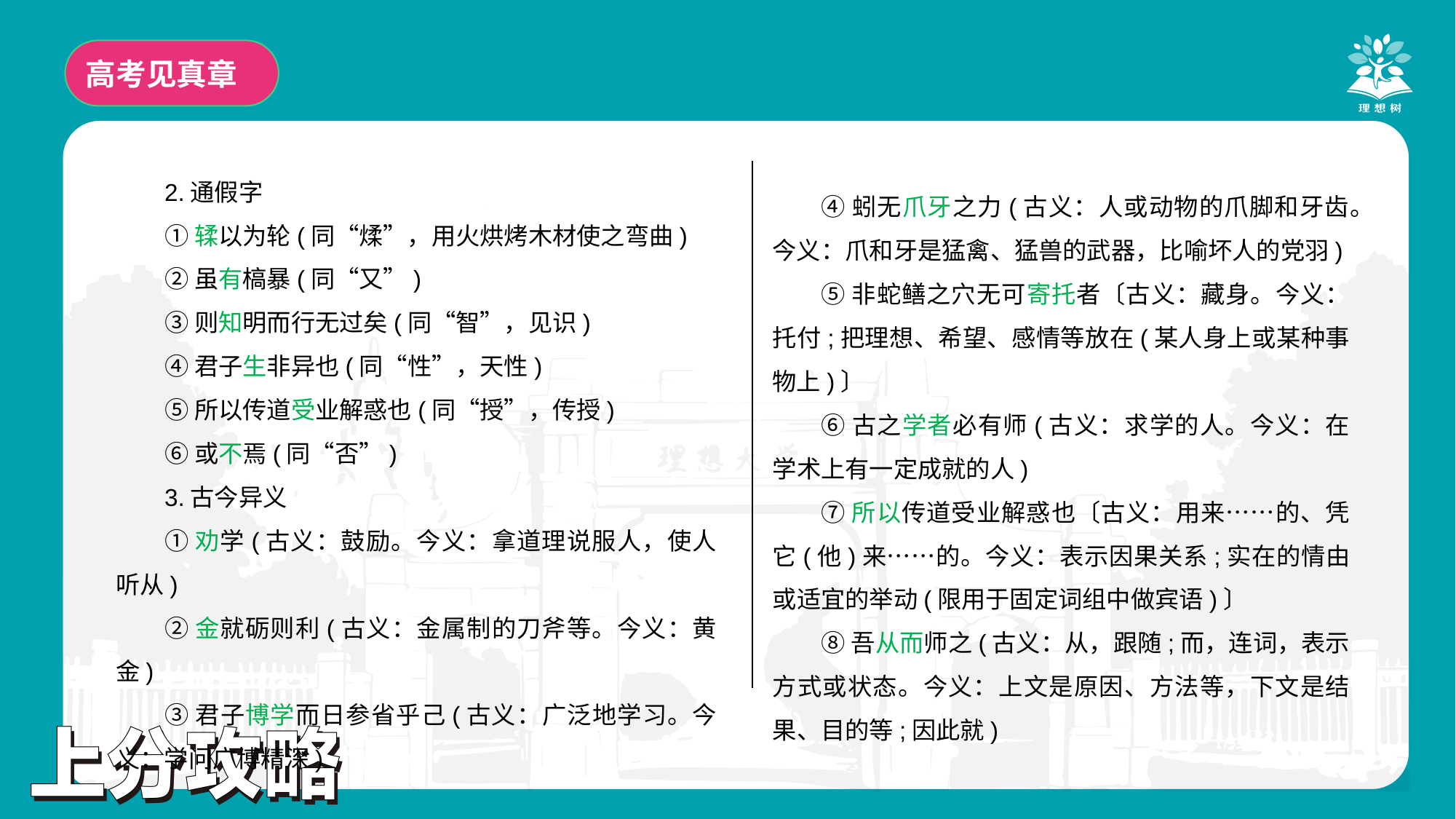

高考见真章
2.通假字
①𫐓以为轮(同“煣”，用火烘烤木材使之弯曲)
②虽有槁暴(同“又”)
③则知明而行无过矣(同“智”，见识)
④君子生非异也(同“性”，天性)
⑤所以传道受业解惑也(同“授”，传授)
⑥或不焉(同“否”)
3.古今异义
①劝学(古义：鼓励。今义：拿道理说服人，使人听从)
②金就砺则利(古义：金属制的刀斧等。今义：黄金)
③君子博学而日参省乎己(古义：广泛地学习。今义：学问广博精深)
④蚓无爪牙之力(古义：人或动物的爪脚和牙齿。今义：爪和牙是猛禽、猛兽的武器，比喻坏人的党羽)
⑤非蛇鳝之穴无可寄托者〔古义：藏身。今义：托付;把理想、希望、感情等放在(某人身上或某种事物上)〕
⑥古之学者必有师(古义：求学的人。今义：在学术上有一定成就的人)
⑦所以传道受业解惑也〔古义：用来……的、凭它(他)来……的。今义：表示因果关系;实在的情由或适宜的举动(限用于固定词组中做宾语)〕
⑧吾从而师之(古义：从，跟随;而，连词，表示方式或状态。今义：上文是原因、方法等，下文是结果、目的等;因此就)